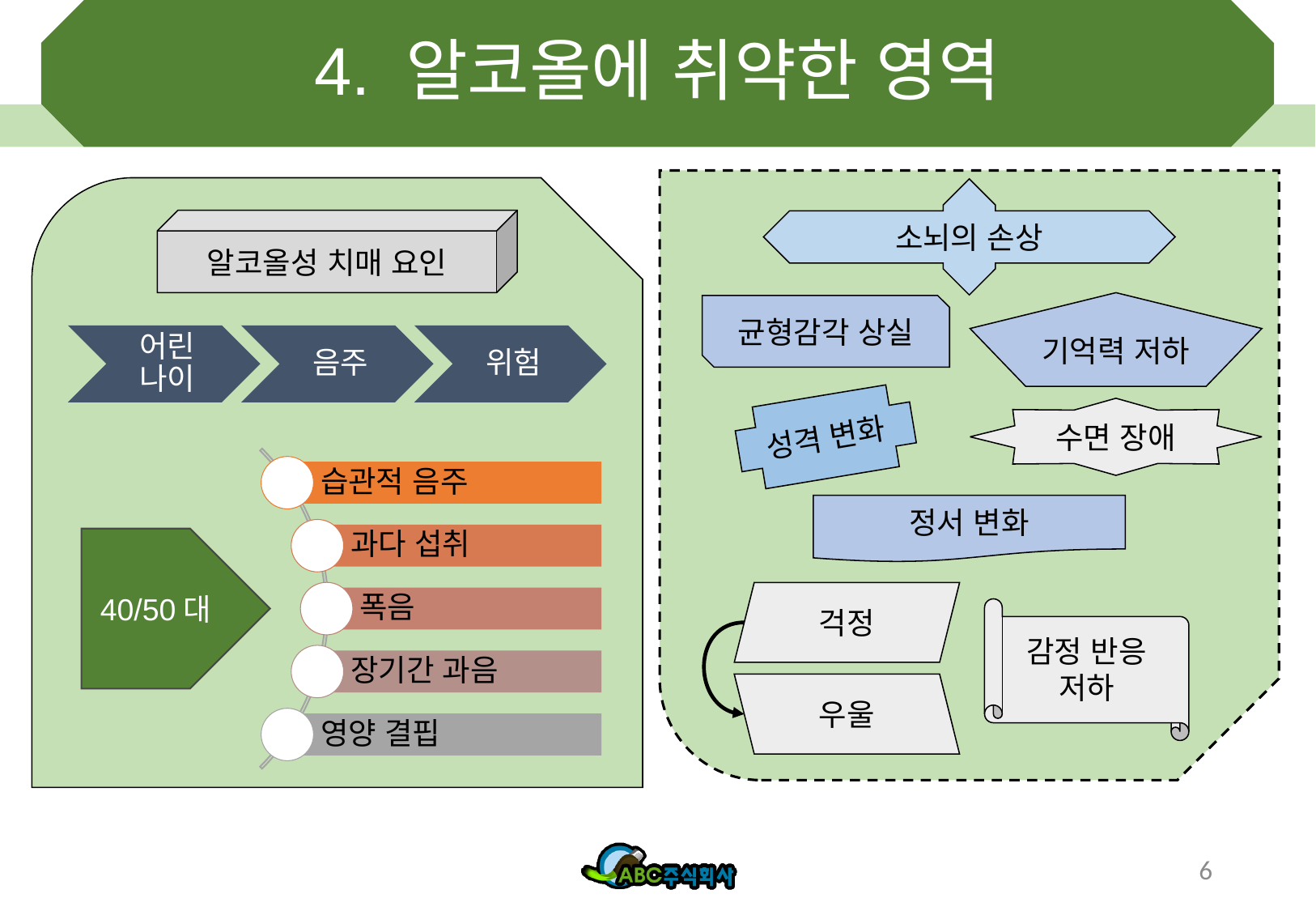

# 4. 알코올에 취약한 영역

소뇌의 손상
알코올성 치매 요인
어린
나이
음주
위험
기억력 저하
균형감각 상실
성격 변화
수면 장애
습관적 음주
과다 섭취
폭음
장기간 과음
영양 결핍
정서 변화
40/50대
걱정

감정 반응
저하
우울
6